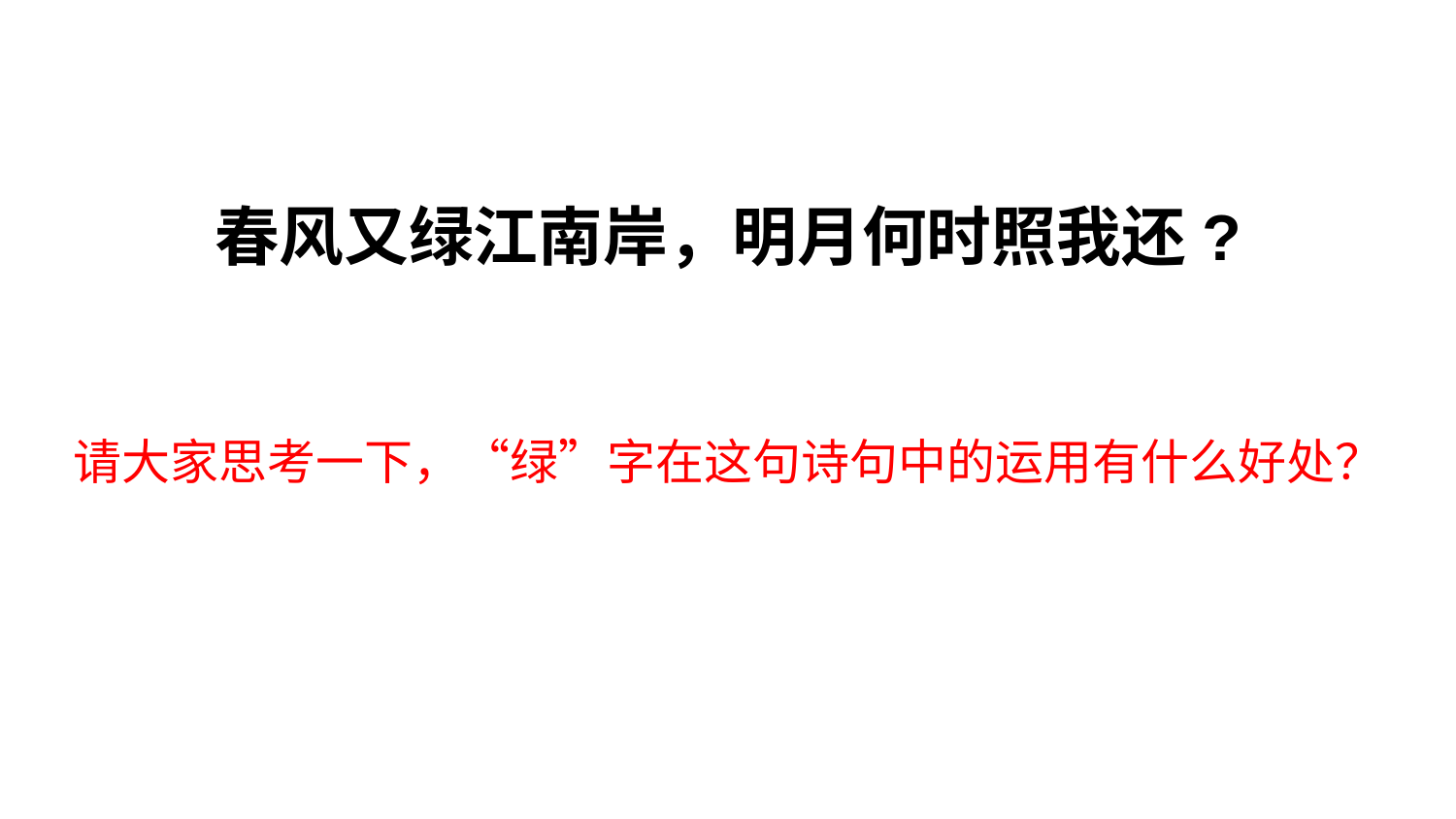

春风又绿江南岸，明月何时照我还?
请大家思考一下，“绿”字在这句诗句中的运用有什么好处？